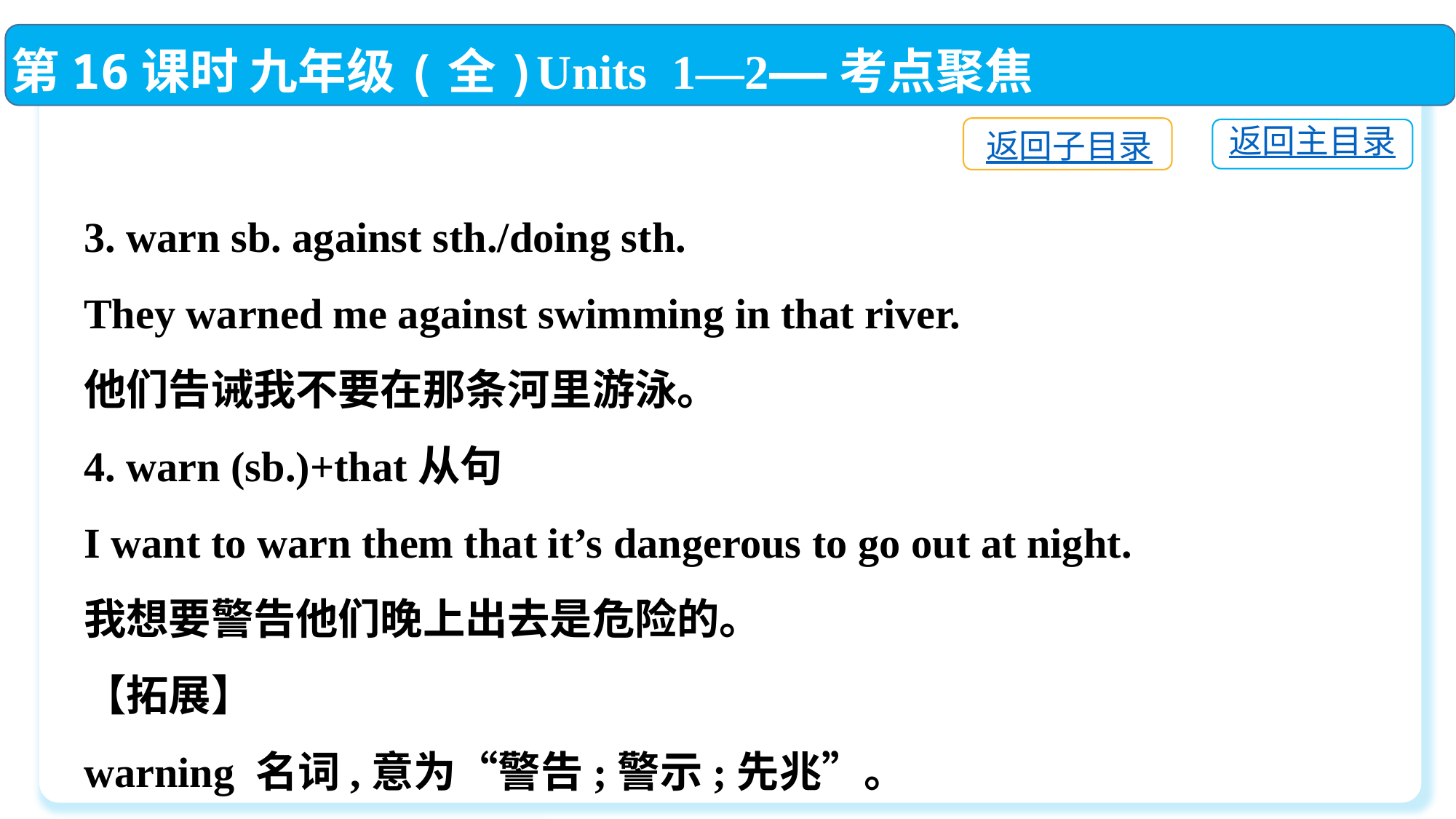

第16课时 九年级(全)Units  1—2——考点聚焦

返回子目录
返回主目录
3. warn sb. against sth./doing sth.
They warned me against swimming in that river.
他们告诫我不要在那条河里游泳。
4. warn (sb.)+that从句
I want to warn them that it’s dangerous to go out at night.
我想要警告他们晚上出去是危险的。
【拓展】
warning 名词,意为“警告;警示;先兆”。